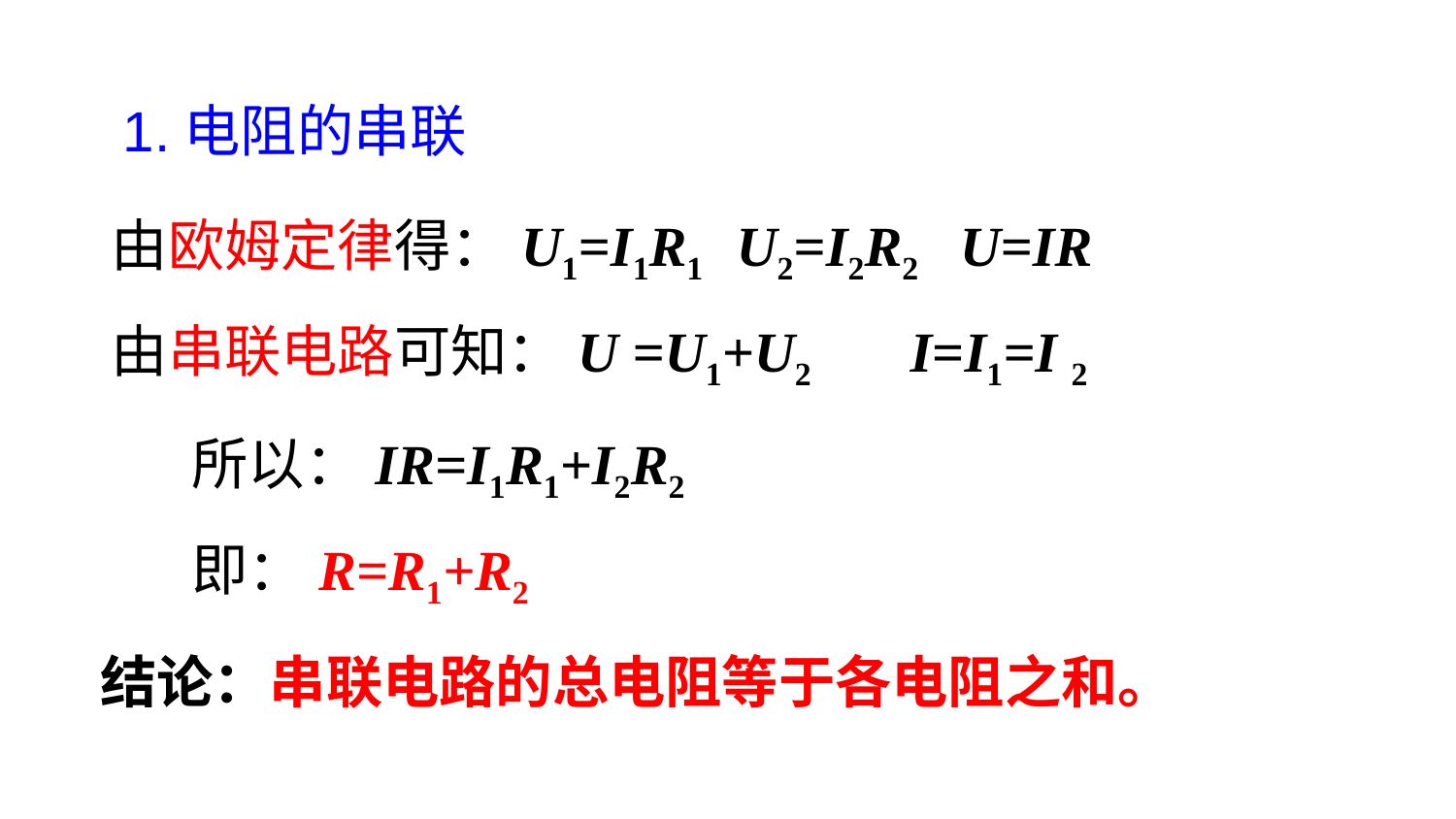

1.电阻的串联
由欧姆定律得：U1=I1R1    U2=I2R2     U=IR
由串联电路可知：U =U1+U2       I=I1=I 2
所以：IR=I1R1+I2R2
即：R=R1+R2
结论：串联电路的总电阻等于各电阻之和。